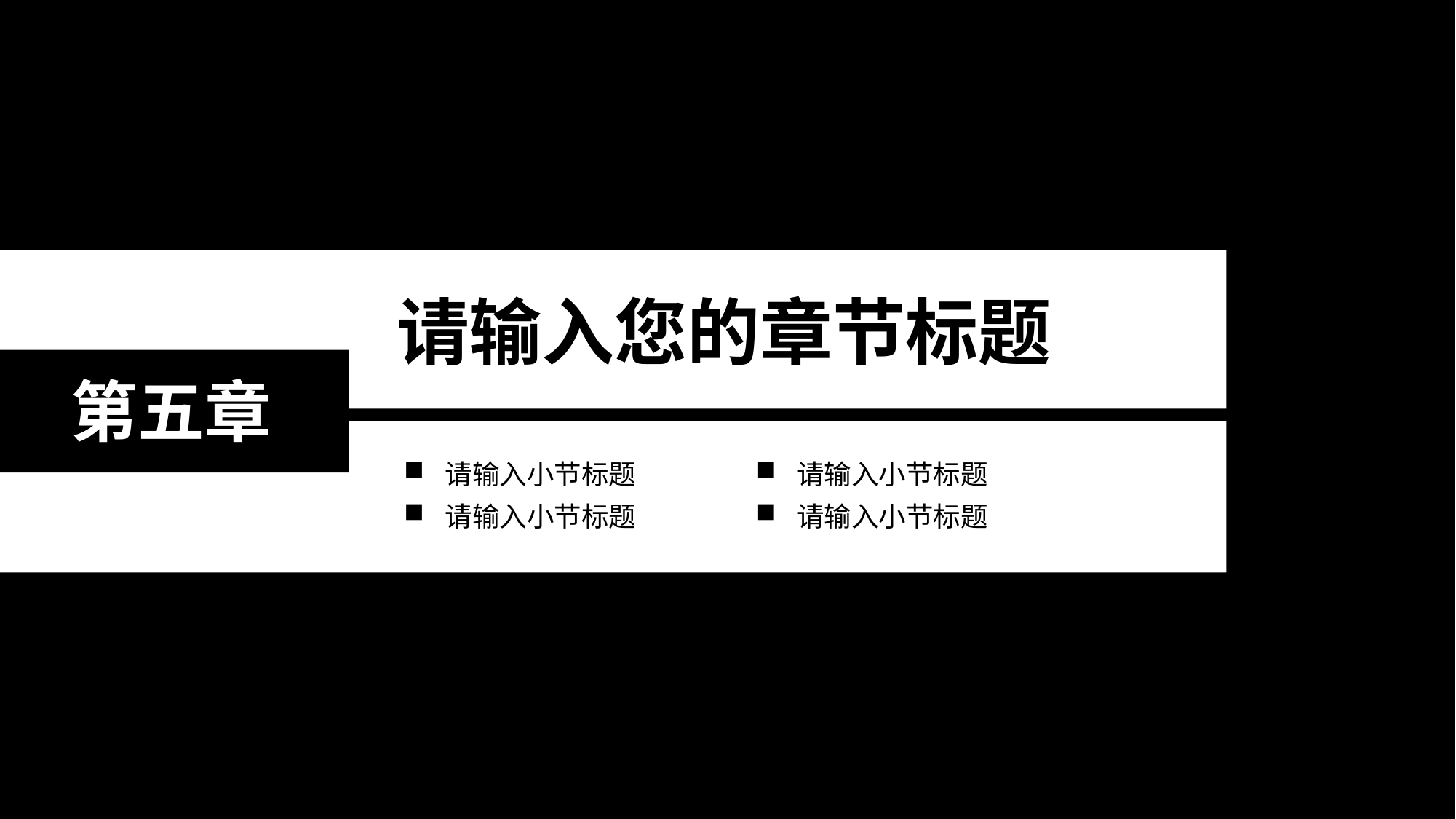

请输入您的章节标题

第五章

请输入小节标题
请输入小节标题
请输入小节标题
请输入小节标题